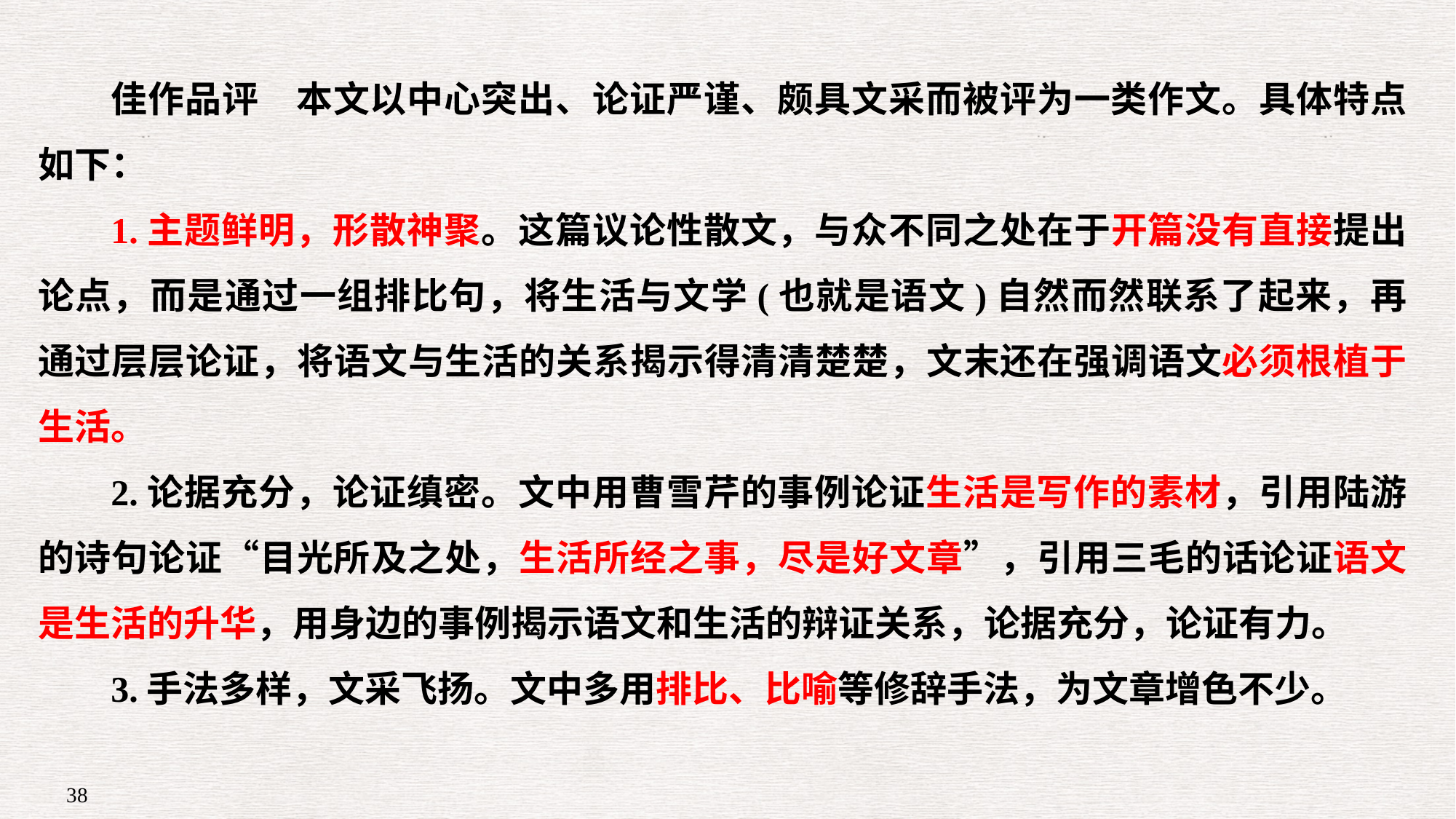

佳作品评　本文以中心突出、论证严谨、颇具文采而被评为一类作文。具体特点如下：
1.主题鲜明，形散神聚。这篇议论性散文，与众不同之处在于开篇没有直接提出论点，而是通过一组排比句，将生活与文学(也就是语文)自然而然联系了起来，再通过层层论证，将语文与生活的关系揭示得清清楚楚，文末还在强调语文必须根植于生活。
2.论据充分，论证缜密。文中用曹雪芹的事例论证生活是写作的素材，引用陆游的诗句论证“目光所及之处，生活所经之事，尽是好文章”，引用三毛的话论证语文是生活的升华，用身边的事例揭示语文和生活的辩证关系，论据充分，论证有力。
3.手法多样，文采飞扬。文中多用排比、比喻等修辞手法，为文章增色不少。